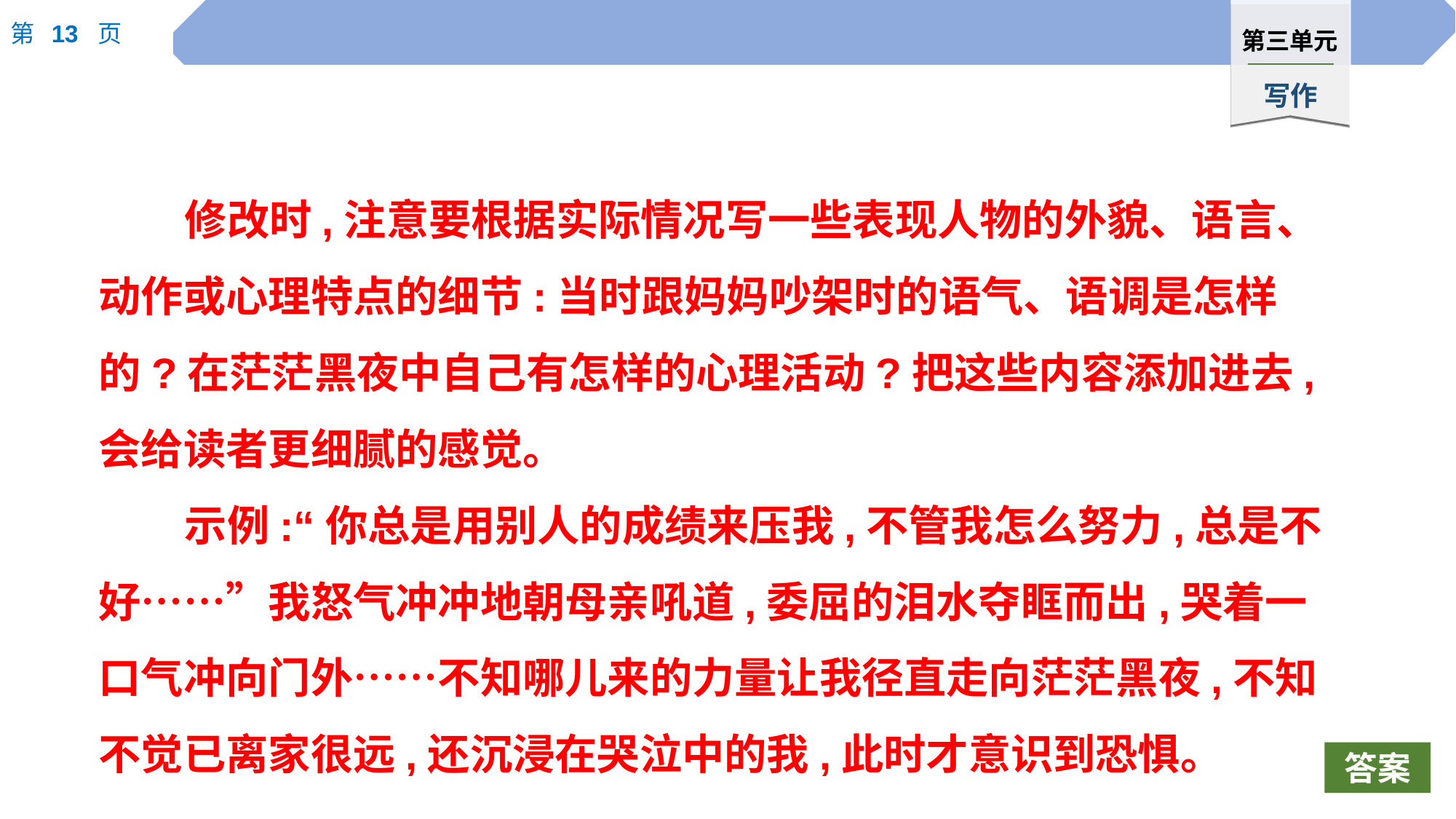

修改时,注意要根据实际情况写一些表现人物的外貌、语言、动作或心理特点的细节:当时跟妈妈吵架时的语气、语调是怎样的?在茫茫黑夜中自己有怎样的心理活动?把这些内容添加进去,会给读者更细腻的感觉。
示例:“你总是用别人的成绩来压我,不管我怎么努力,总是不好……”我怒气冲冲地朝母亲吼道,委屈的泪水夺眶而出,哭着一口气冲向门外……不知哪儿来的力量让我径直走向茫茫黑夜,不知不觉已离家很远,还沉浸在哭泣中的我,此时才意识到恐惧。
答案